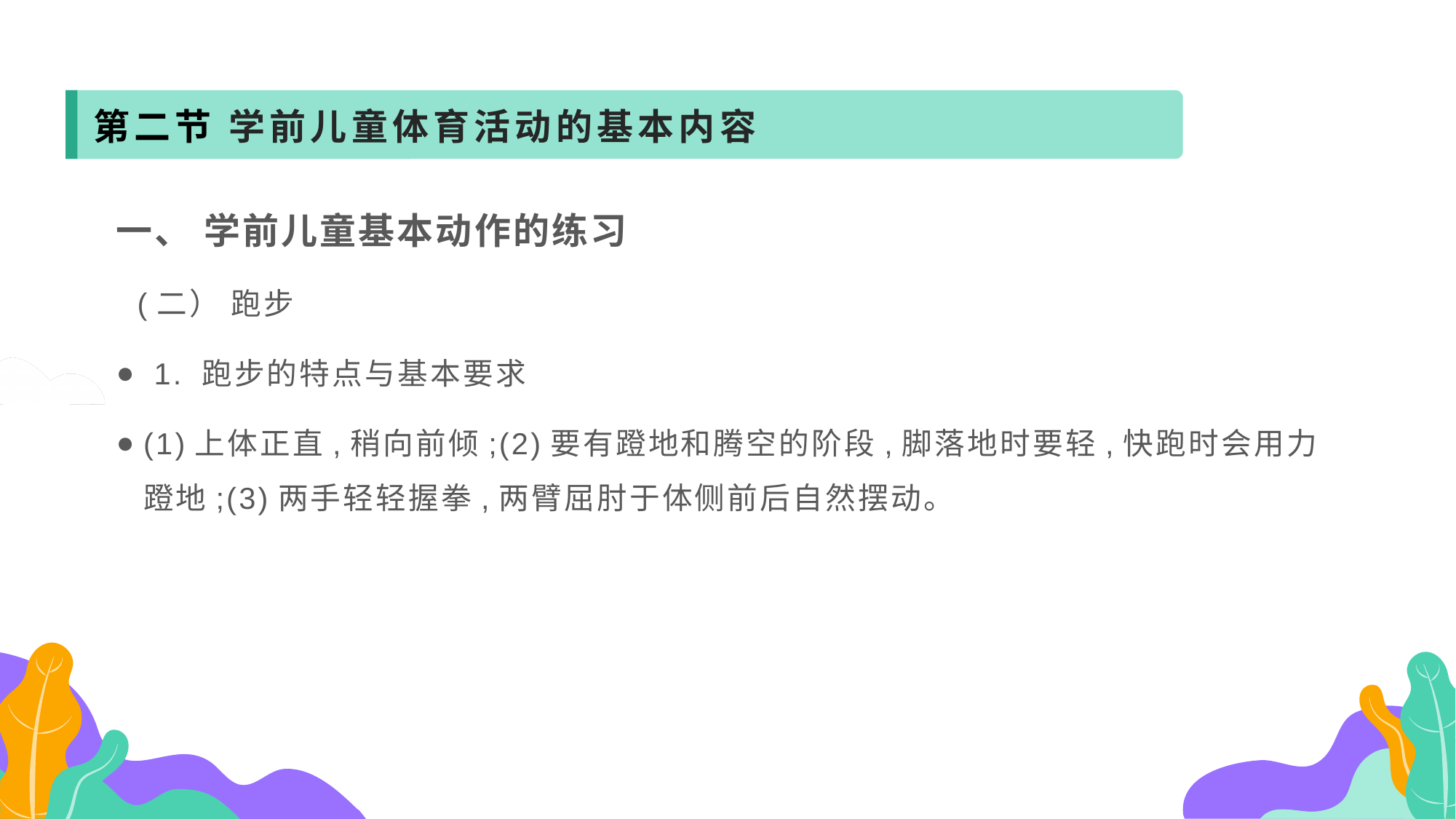

第二节 学前儿童体育活动的基本内容
一、 学前儿童基本动作的练习
  (二） 跑步
 1. 跑步的特点与基本要求
(1)上体正直,稍向前倾;(2)要有蹬地和腾空的阶段,脚落地时要轻,快跑时会用力蹬地;(3)两手轻轻握拳,两臂屈肘于体侧前后自然摆动。